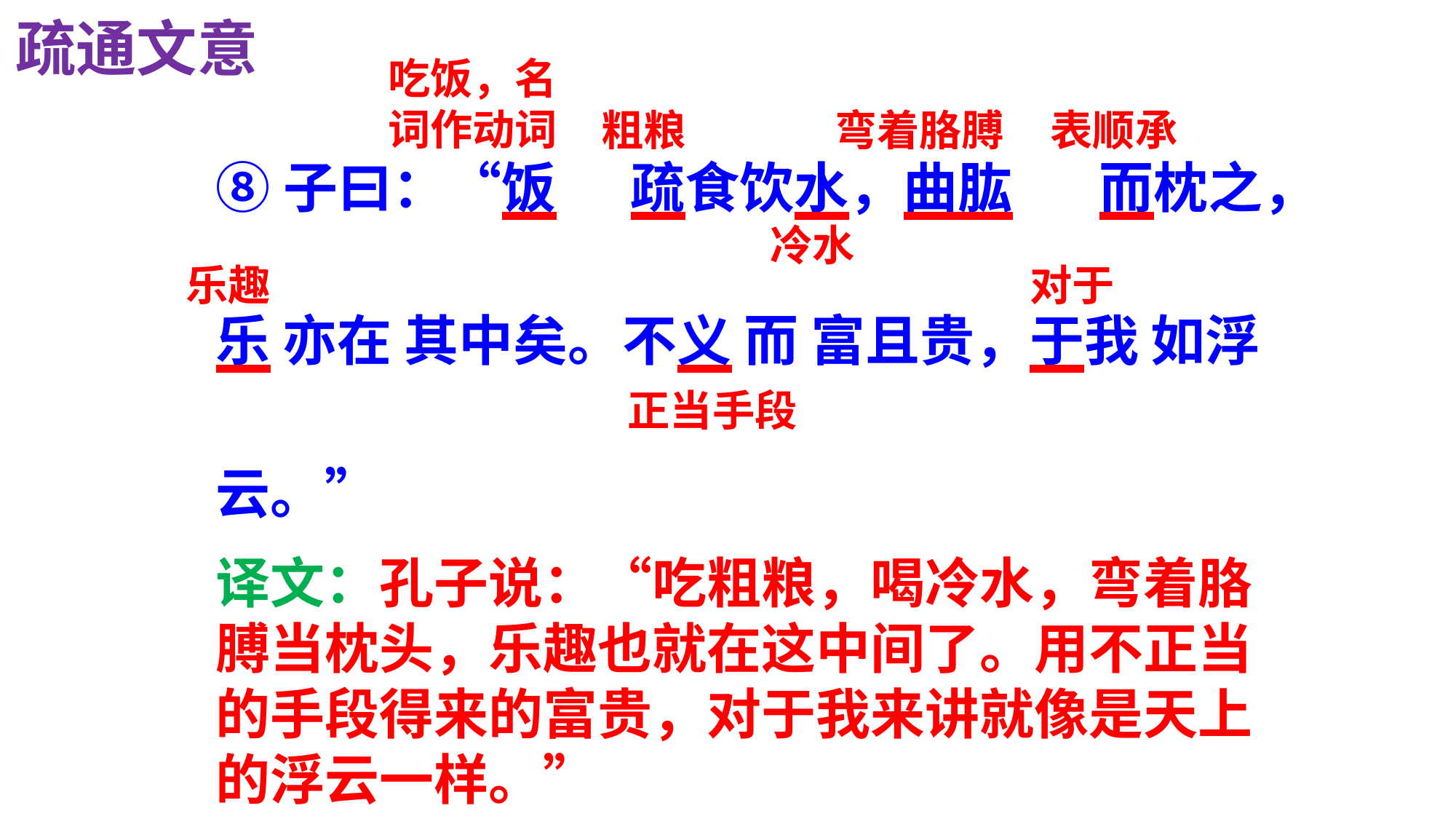

疏通文意
吃饭，名
词作动词
粗粮
弯着胳膊
表顺承
⑧子曰：“饭      疏食饮水，曲肱       而枕之，

乐 亦在 其中矣。不义 而 富且贵，于我 如浮

云。”
冷水
乐趣
对于
正当手段
译文：孔子说：“吃粗粮，喝冷水，弯着胳膊当枕头，乐趣也就在这中间了。用不正当的手段得来的富贵，对于我来讲就像是天上的浮云一样。”